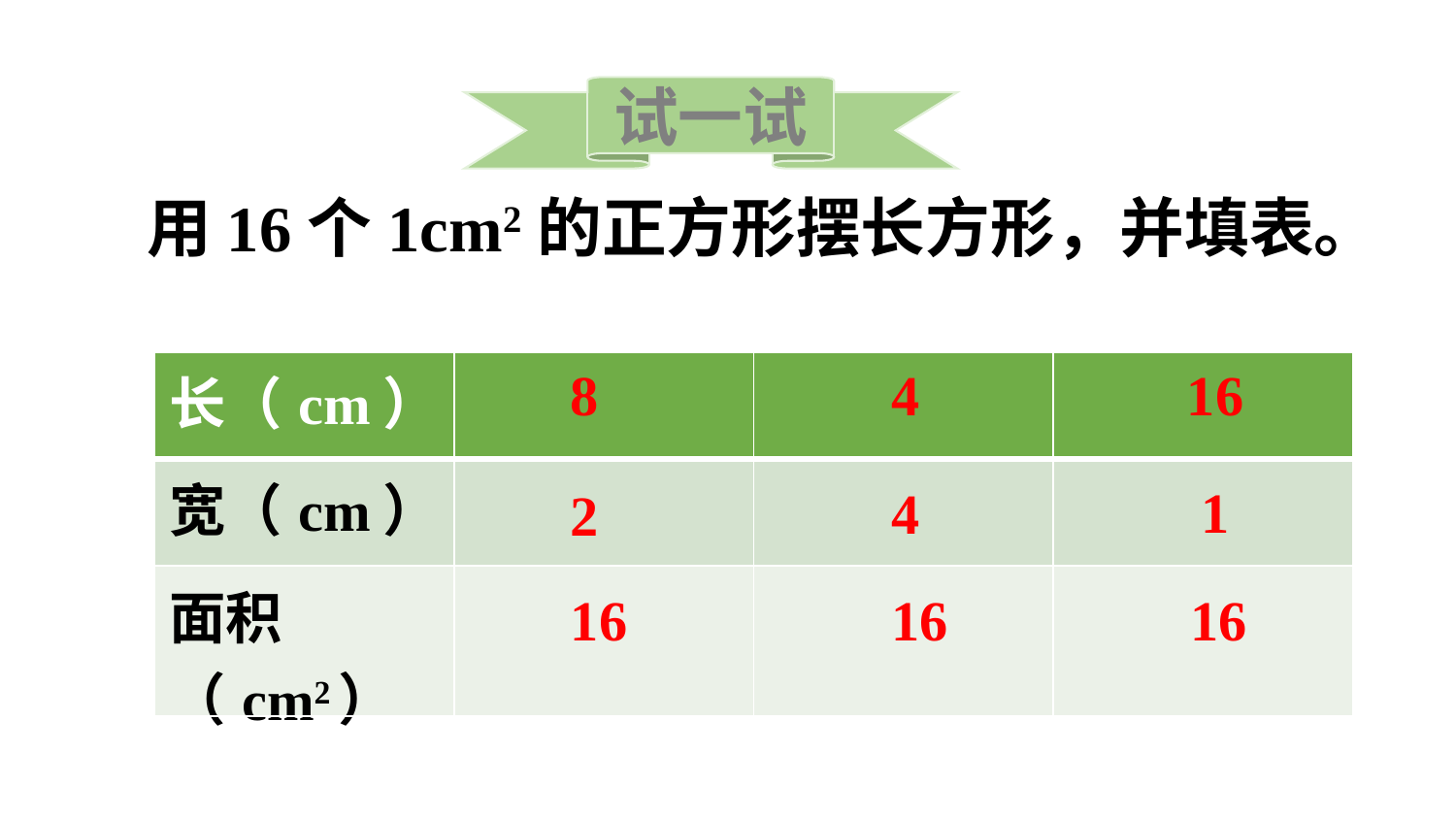

试一试
用16个1cm2的正方形摆长方形，并填表。
| 长（cm） |  |  |  |
| --- | --- | --- | --- |
| 宽（cm） |  |  |  |
| 面积（cm2） |  |  |  |
8
4
16
1
4
2
16
16
16